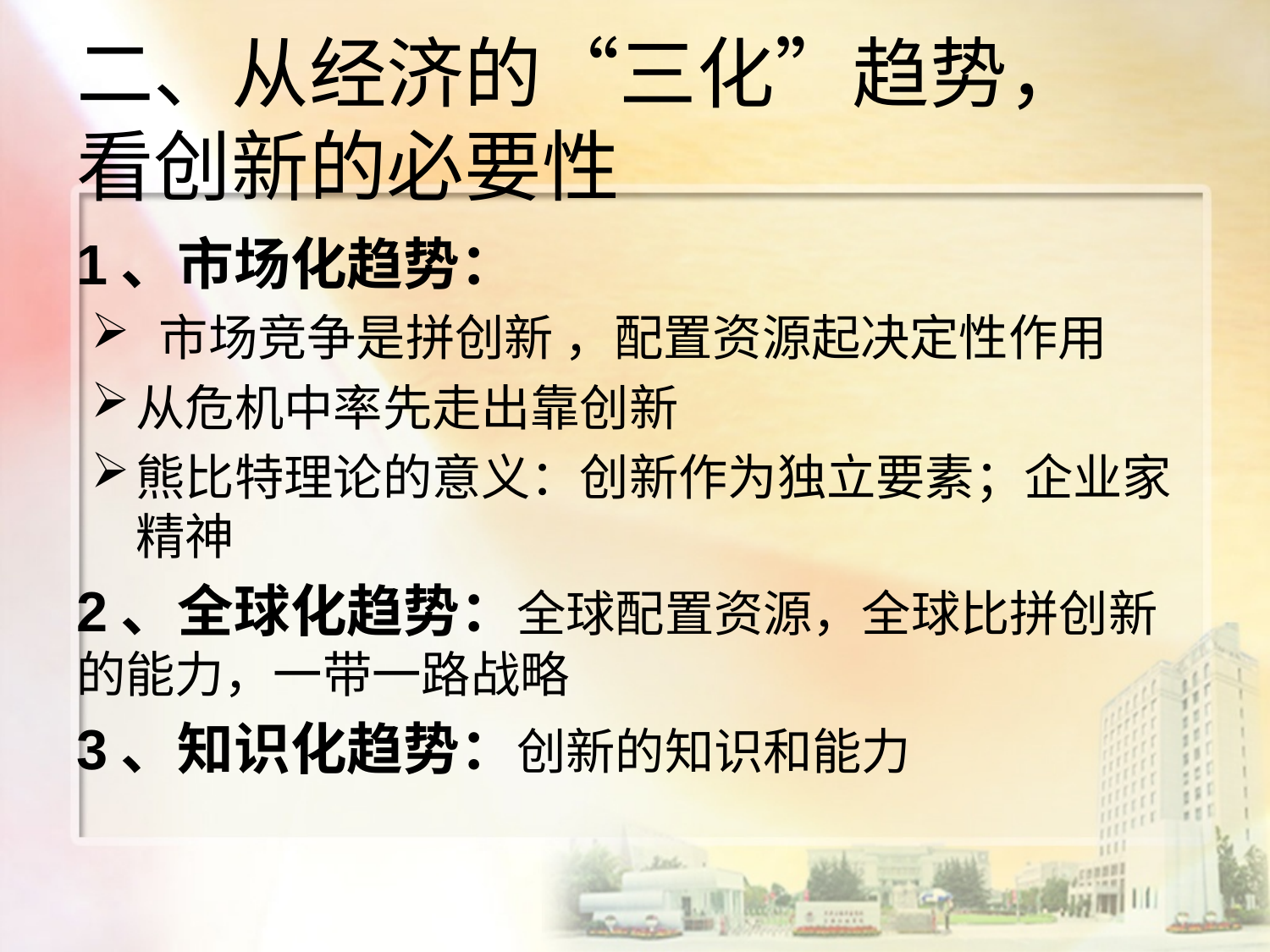

二、从经济的“三化”趋势，
看创新的必要性
1、市场化趋势：
 市场竞争是拼创新 ，配置资源起决定性作用
从危机中率先走出靠创新
熊比特理论的意义：创新作为独立要素；企业家精神
2、全球化趋势：全球配置资源，全球比拼创新的能力，一带一路战略
3、知识化趋势：创新的知识和能力